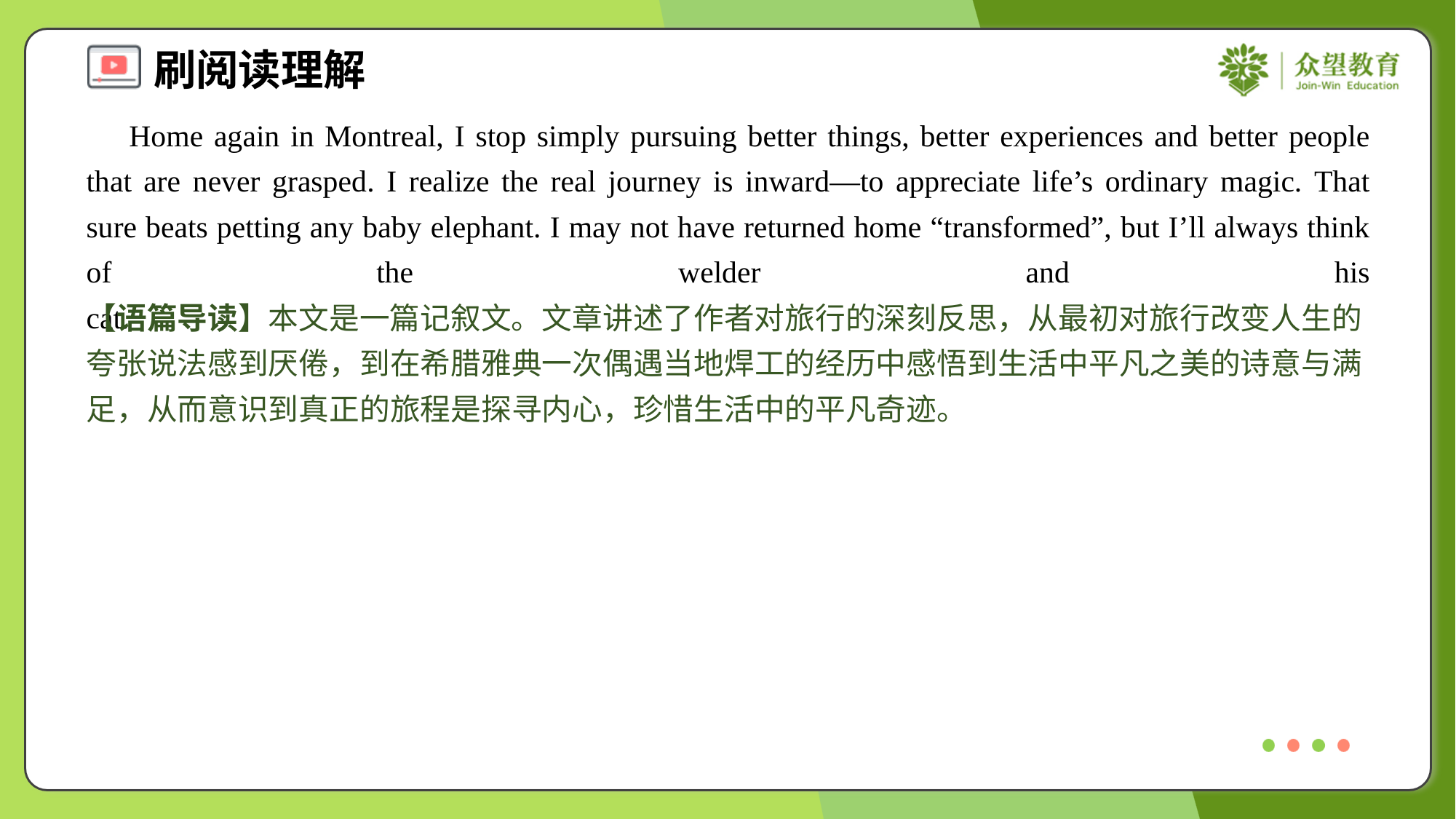

Home again in Montreal, I stop simply pursuing better things, better experiences and better people that are never grasped. I realize the real journey is inward—to appreciate life’s ordinary magic. That sure beats petting any baby elephant. I may not have returned home “transformed”, but I’ll always think of the welder and his cat.#7
【语篇导读】本文是一篇记叙文。文章讲述了作者对旅行的深刻反思，从最初对旅行改变人生的夸张说法感到厌倦，到在希腊雅典一次偶遇当地焊工的经历中感悟到生活中平凡之美的诗意与满足，从而意识到真正的旅程是探寻内心，珍惜生活中的平凡奇迹。